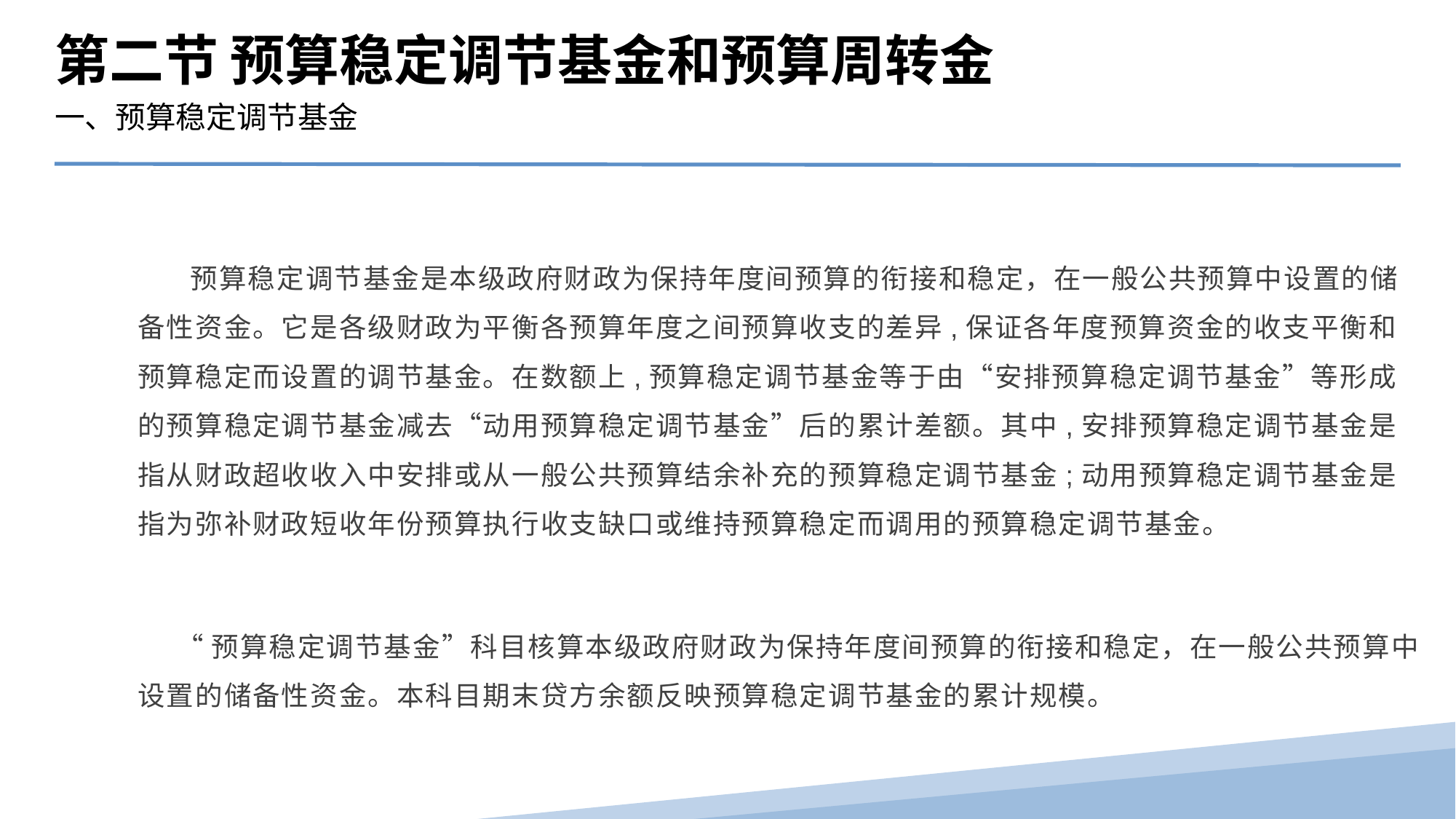

第二节 预算稳定调节基金和预算周转金
一、预算稳定调节基金
      预算稳定调节基金是本级政府财政为保持年度间预算的衔接和稳定，在一般公共预算中设置的储备性资金。它是各级财政为平衡各预算年度之间预算收支的差异,保证各年度预算资金的收支平衡和预算稳定而设置的调节基金。在数额上,预算稳定调节基金等于由“安排预算稳定调节基金”等形成的预算稳定调节基金减去“动用预算稳定调节基金”后的累计差额。其中,安排预算稳定调节基金是指从财政超收收入中安排或从一般公共预算结余补充的预算稳定调节基金;动用预算稳定调节基金是指为弥补财政短收年份预算执行收支缺口或维持预算稳定而调用的预算稳定调节基金。

     “预算稳定调节基金”科目核算本级政府财政为保持年度间预算的衔接和稳定，在一般公共预算中设置的储备性资金。本科目期末贷方余额反映预算稳定调节基金的累计规模。